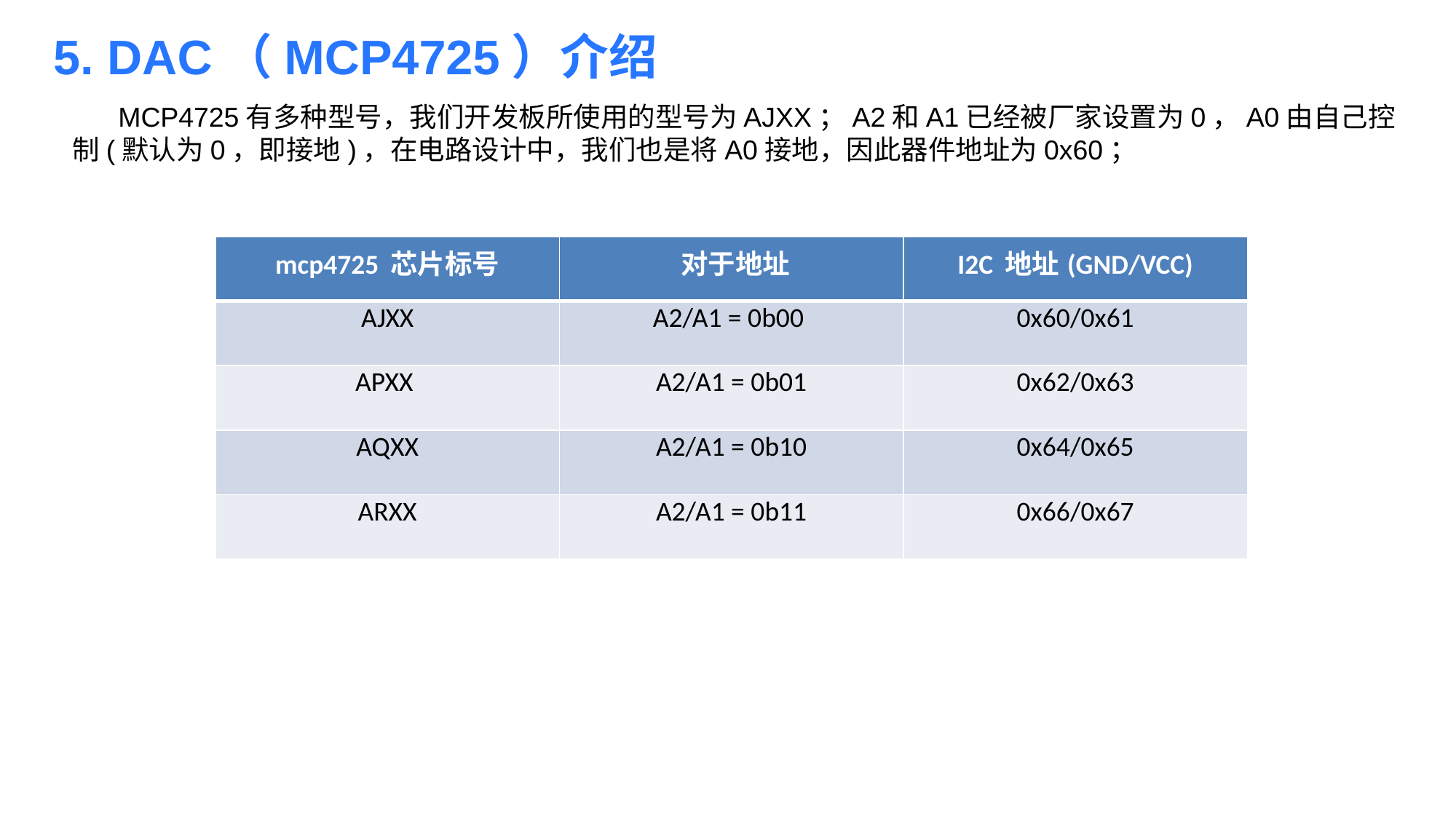

5. DAC（MCP4725）介绍
      MCP4725有多种型号，我们开发板所使用的型号为AJXX；A2和A1已经被厂家设置为0，A0由自己控制(默认为0，即接地)，在电路设计中，我们也是将A0接地，因此器件地址为0x60；
| mcp4725 芯片标号 | 对于地址 | I2C 地址(GND/VCC) |
| --- | --- | --- |
| AJXX | A2/A1 = 0b00 | 0x60/0x61 |
| APXX | A2/A1 = 0b01 | 0x62/0x63 |
| AQXX | A2/A1 = 0b10 | 0x64/0x65 |
| ARXX | A2/A1 = 0b11 | 0x66/0x67 |